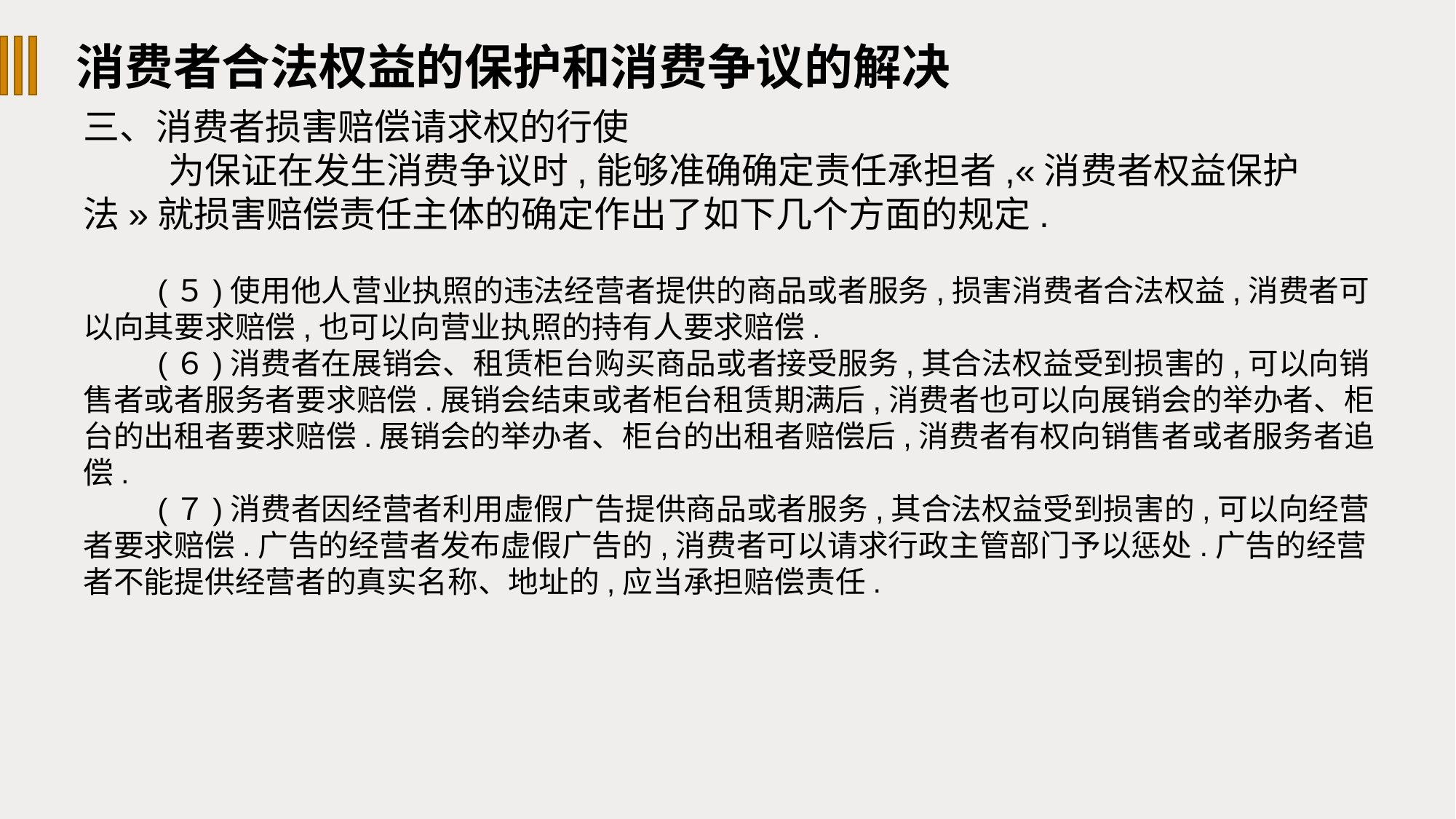

消费者合法权益的保护和消费争议的解决

三、消费者损害赔偿请求权的行使
为保证在发生消费争议时,能够准确确定责任承担者,«消费者权益保护法»就损害赔偿责任主体的确定作出了如下几个方面的规定.

(５)使用他人营业执照的违法经营者提供的商品或者服务,损害消费者合法权益,消费者可以向其要求赔偿,也可以向营业执照的持有人要求赔偿.
(６)消费者在展销会、租赁柜台购买商品或者接受服务,其合法权益受到损害的,可以向销售者或者服务者要求赔偿.展销会结束或者柜台租赁期满后,消费者也可以向展销会的举办者、柜台的出租者要求赔偿.展销会的举办者、柜台的出租者赔偿后,消费者有权向销售者或者服务者追偿.
(７)消费者因经营者利用虚假广告提供商品或者服务,其合法权益受到损害的,可以向经营者要求赔偿.广告的经营者发布虚假广告的,消费者可以请求行政主管部门予以惩处.广告的经营者不能提供经营者的真实名称、地址的,应当承担赔偿责任.